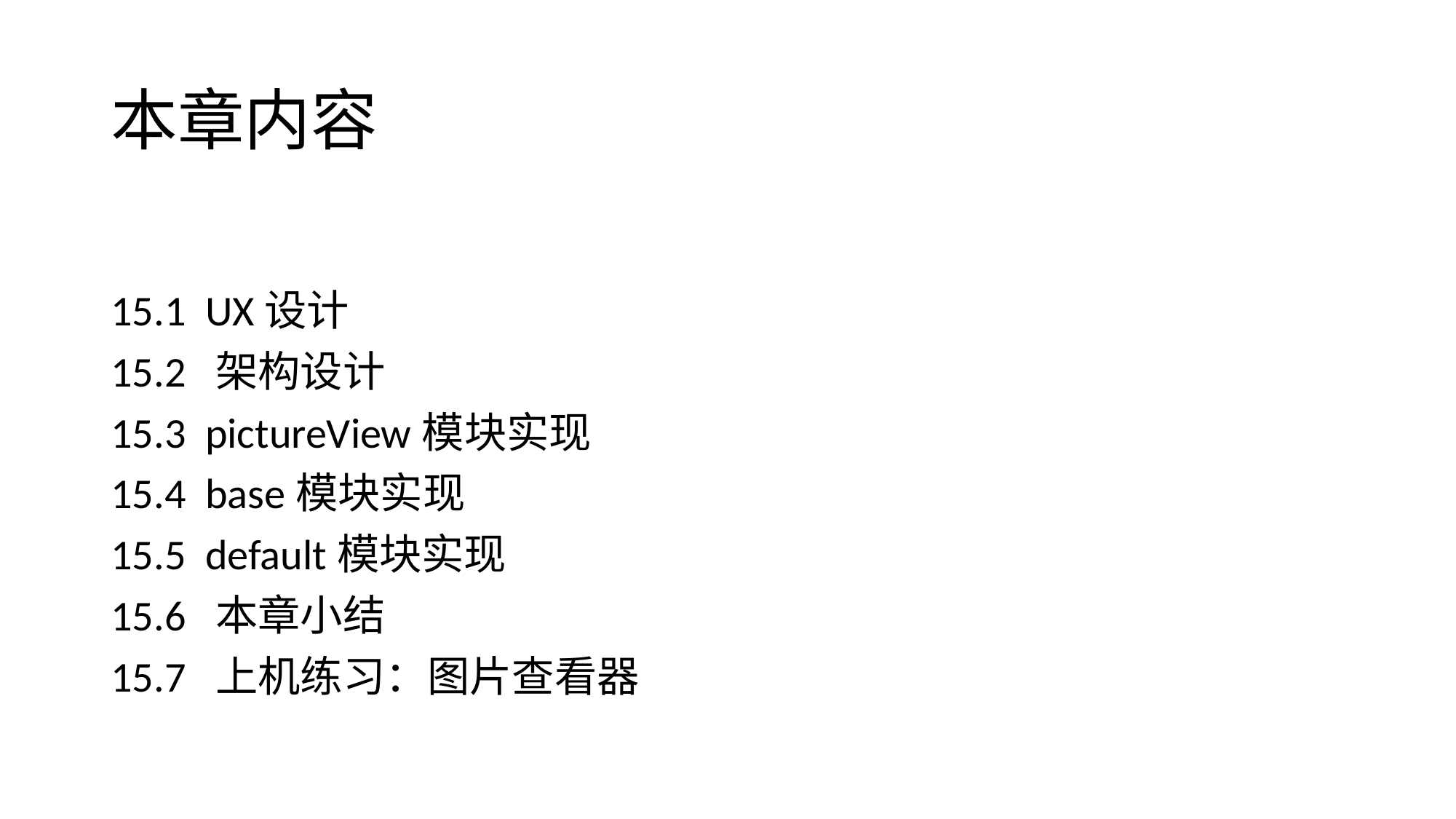

# 本章内容

15.1  UX设计
15.2  架构设计
15.3  pictureView模块实现
15.4  base模块实现
15.5  default模块实现
15.6  本章小结
15.7  上机练习：图片查看器